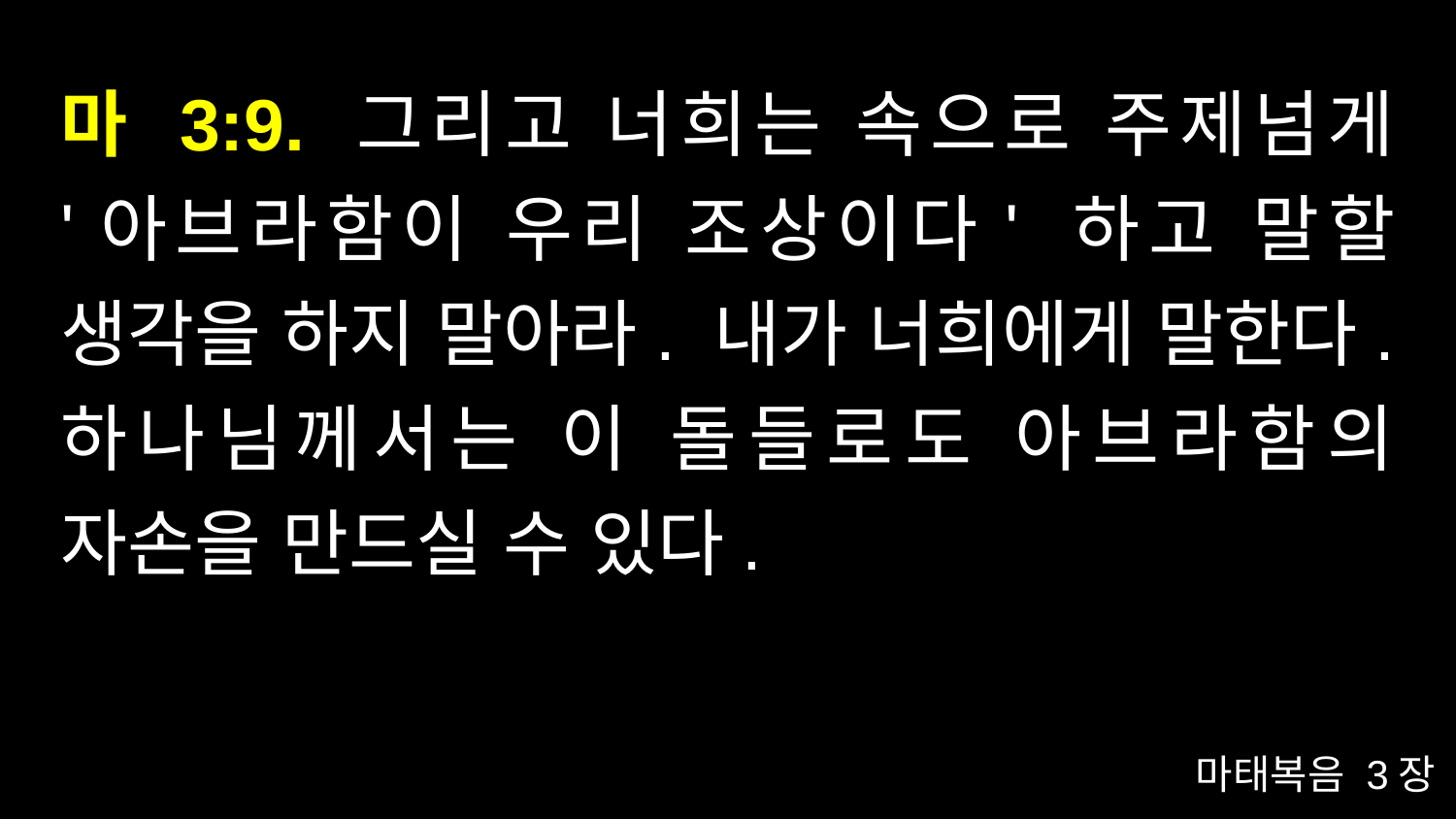

# 마 3:9. 그리고 너희는 속으로 주제넘게 '아브라함이 우리 조상이다' 하고 말할 생각을 하지 말아라. 내가 너희에게 말한다. 하나님께서는 이 돌들로도 아브라함의 자손을 만드실 수 있다.
마태복음 3장